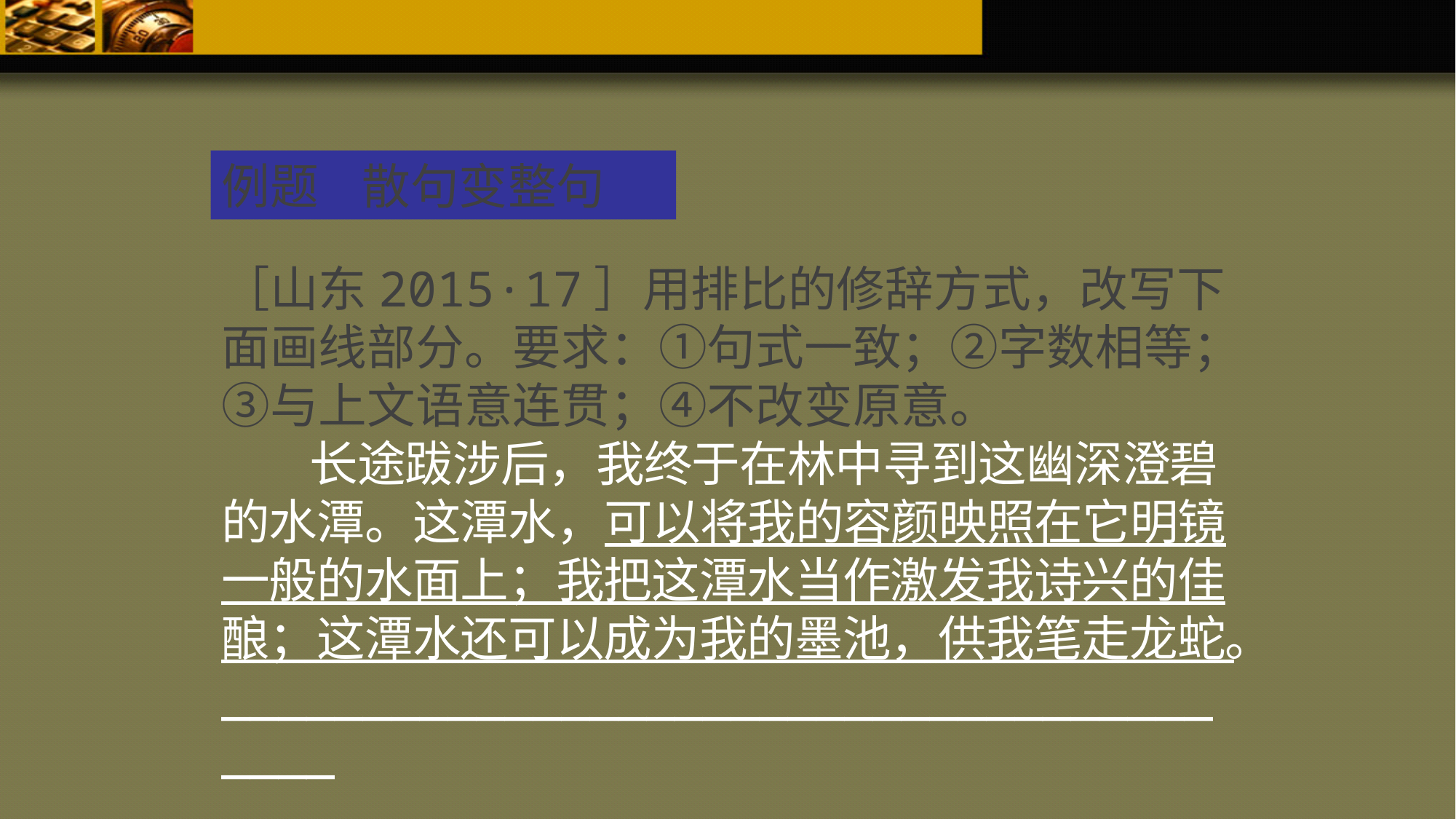

例题    散句变整句
［山东2015·17］用排比的修辞方式，改写下面画线部分。要求：①句式一致；②字数相等；③与上文语意连贯；④不改变原意。
       长途跋涉后，我终于在林中寻到这幽深澄碧的水潭。这潭水，可以将我的容颜映照在它明镜一般的水面上；我把这潭水当作激发我诗兴的佳酿；这潭水还可以成为我的墨池，供我笔走龙蛇。
_______________________________________